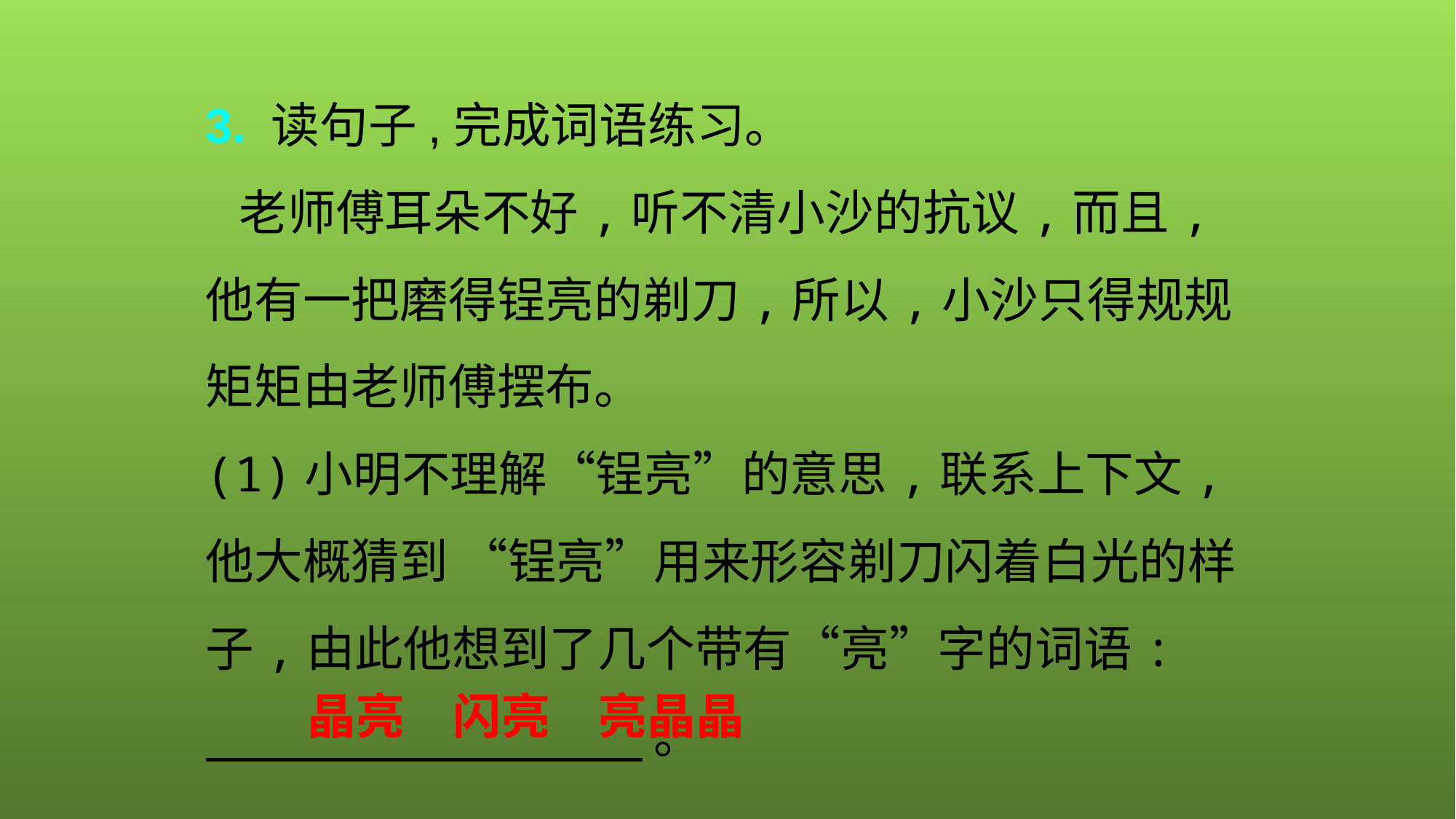

3. 读句子,完成词语练习。
  老师傅耳朵不好,听不清小沙的抗议,而且,他有一把磨得锃亮的剃刀,所以,小沙只得规规矩矩由老师傅摆布。
(1)小明不理解“锃亮”的意思,联系上下文,他大概猜到 “锃亮”用来形容剃刀闪着白光的样子,由此他想到了几个带有“亮”字的词语:
                                        。
晶亮　闪亮　亮晶晶